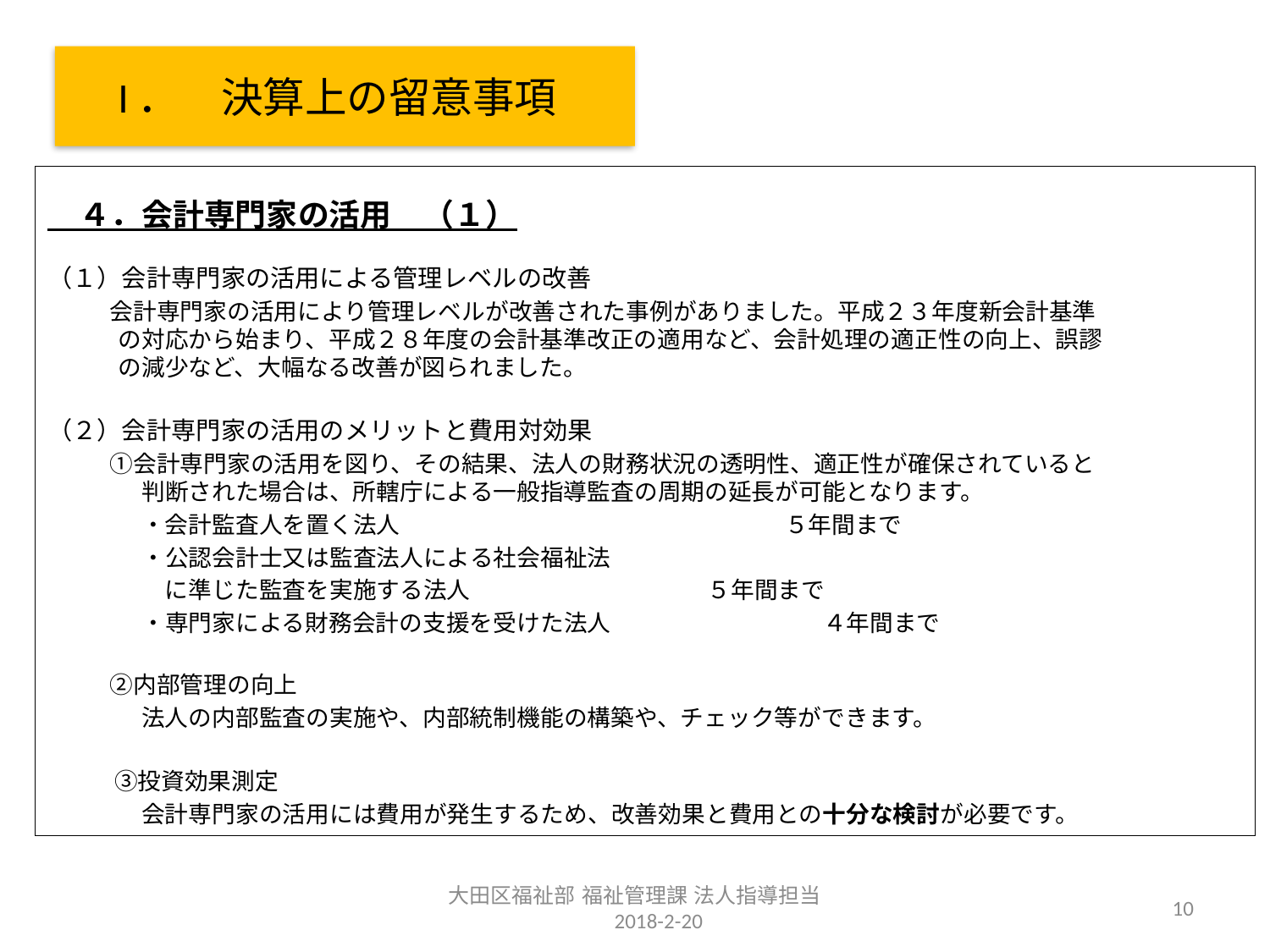

# I．　決算上の留意事項

　４．会計専門家の活用　（１）
（１）会計専門家の活用による管理レベルの改善
　　　会計専門家の活用により管理レベルが改善された事例がありました。平成２３年度新会計基準
　　　の対応から始まり、平成２８年度の会計基準改正の適用など、会計処理の適正性の向上、誤謬
　　　の減少など、大幅なる改善が図られました。

（２）会計専門家の活用のメリットと費用対効果
　　　①会計専門家の活用を図り、その結果、法人の財務状況の透明性、適正性が確保されていると
　　　　判断された場合は、所轄庁による一般指導監査の周期の延長が可能となります。
　　　　・会計監査人を置く法人　　　　　　　　　　       　        　　５年間まで
　　　　・公認会計士又は監査法人による社会福祉法
　　　　　に準じた監査を実施する法人　　　　                           ５年間まで
　　　　・専門家による財務会計の支援を受けた法人　   　　　　　　      ４年間まで

　　　②内部管理の向上
　　　　法人の内部監査の実施や、内部統制機能の構築や、チェック等ができます。

　　　③投資効果測定
　　　　会計専門家の活用には費用が発生するため、改善効果と費用との十分な検討が必要です。

大田区福祉部 福祉管理課 法人指導担当　　2018-2-20
10